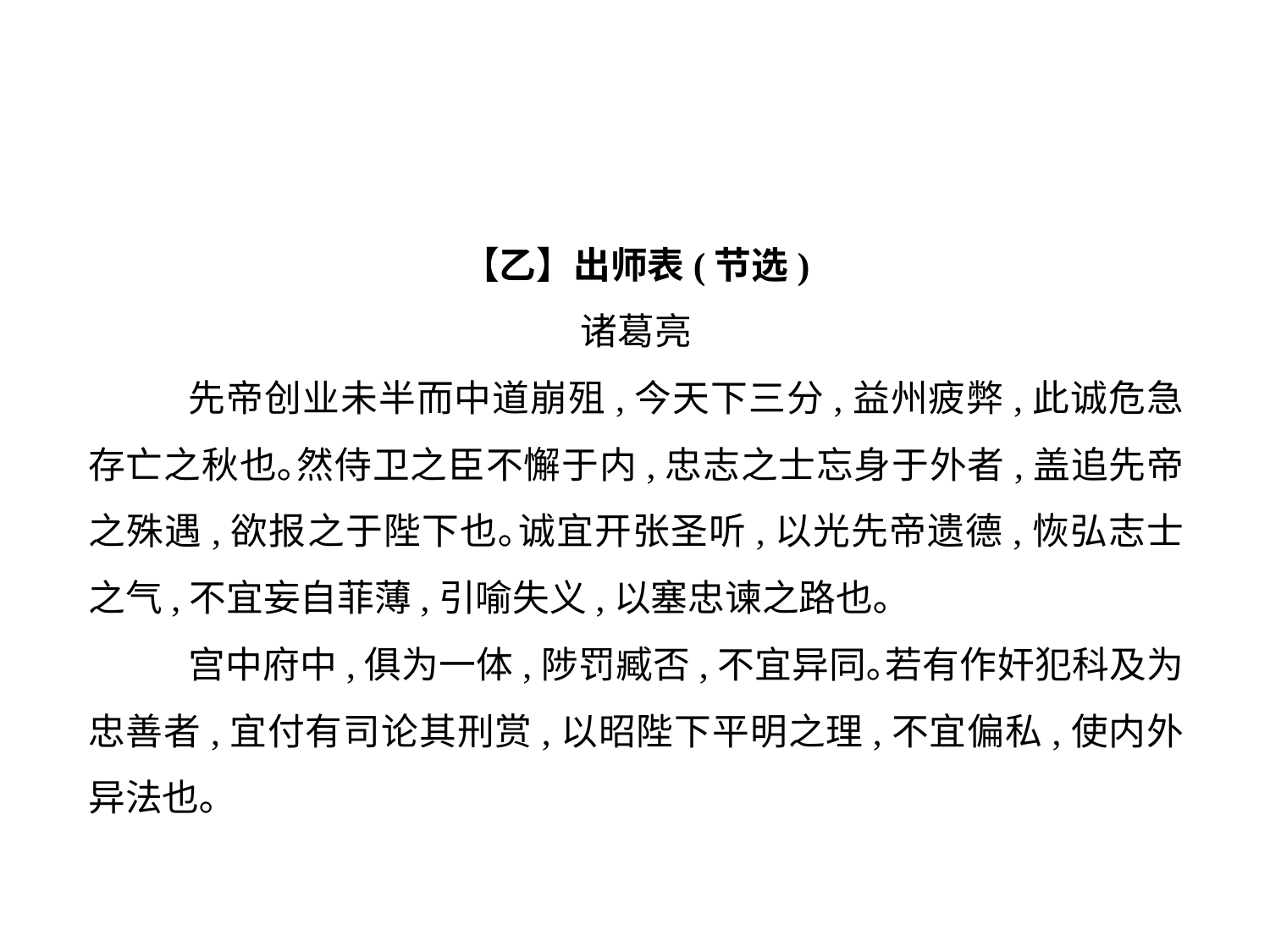

【乙】出师表(节选)
诸葛亮
先帝创业未半而中道崩殂,今天下三分,益州疲弊,此诚危急存亡之秋也｡然侍卫之臣不懈于内,忠志之士忘身于外者,盖追先帝之殊遇,欲报之于陛下也｡诚宜开张圣听,以光先帝遗德,恢弘志士之气,不宜妄自菲薄,引喻失义,以塞忠谏之路也｡
宫中府中,俱为一体,陟罚臧否,不宜异同｡若有作奸犯科及为忠善者,宜付有司论其刑赏,以昭陛下平明之理,不宜偏私,使内外异法也｡